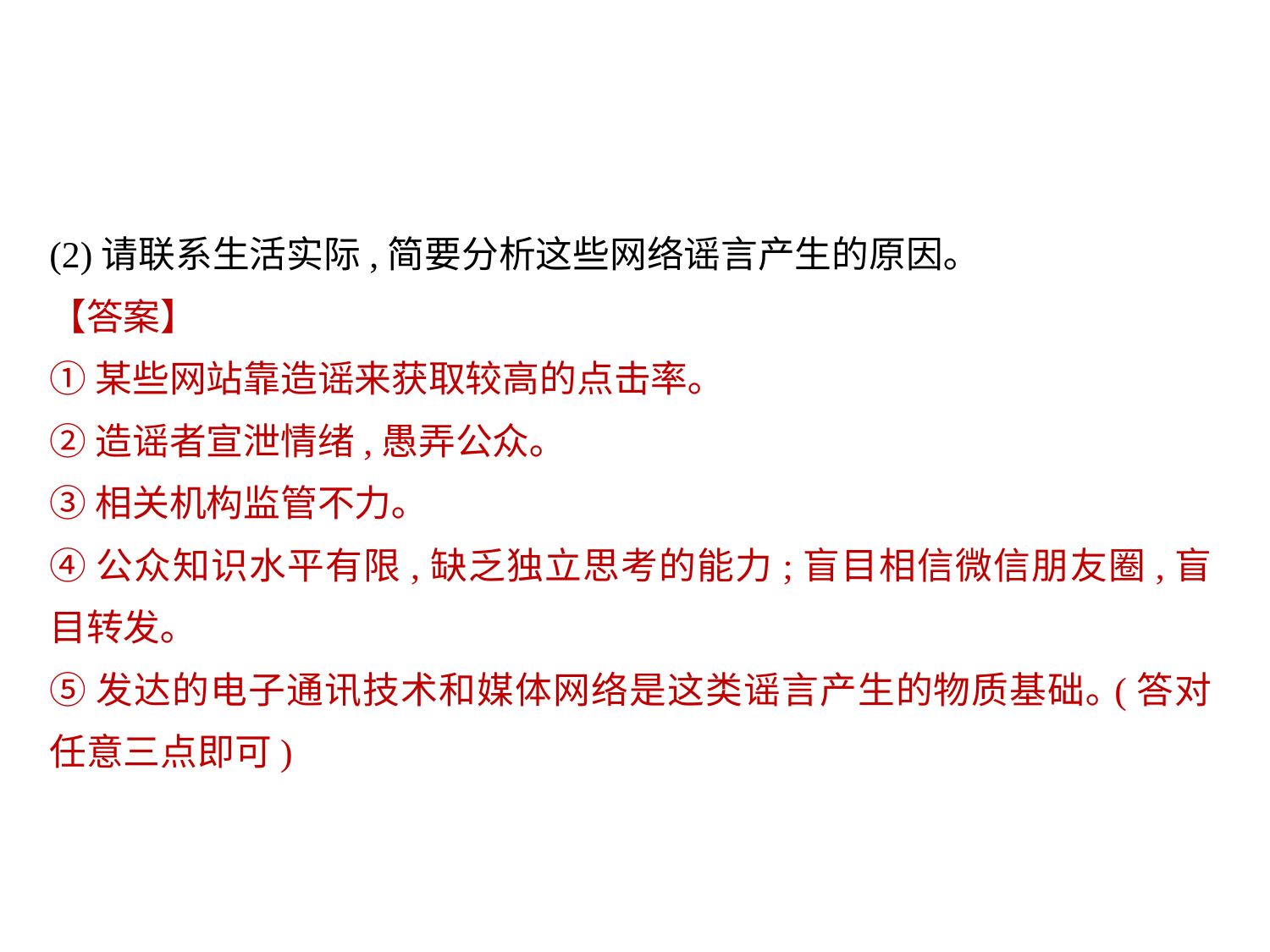

(2)请联系生活实际,简要分析这些网络谣言产生的原因｡
【答案】
①某些网站靠造谣来获取较高的点击率｡
②造谣者宣泄情绪,愚弄公众｡
③相关机构监管不力｡
④公众知识水平有限,缺乏独立思考的能力;盲目相信微信朋友圈,盲目转发｡
⑤发达的电子通讯技术和媒体网络是这类谣言产生的物质基础｡(答对任意三点即可)